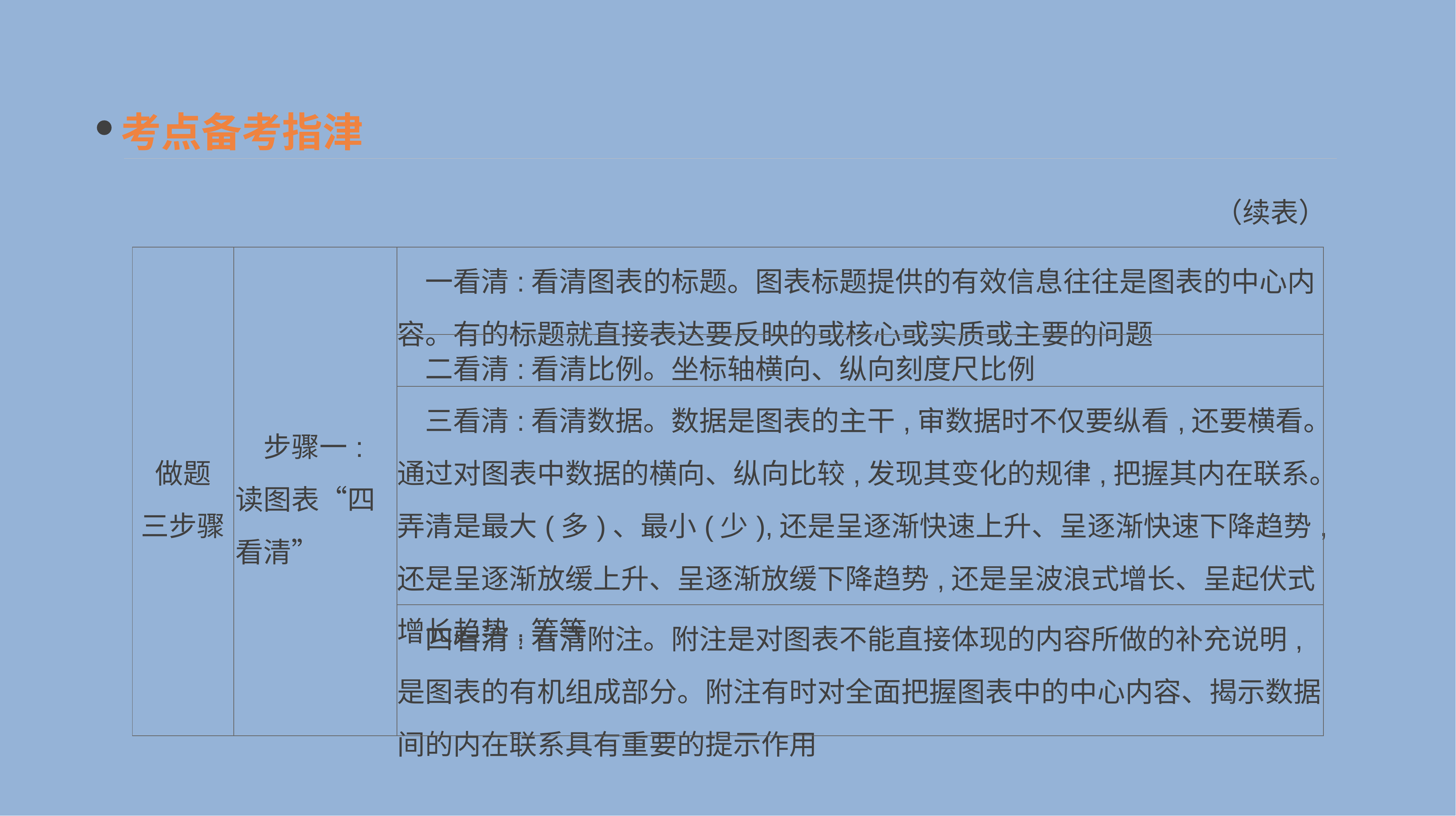

考点备考指津

（续表）
| 做题 三步骤 | 步骤一:读图表“四看清” | 一看清:看清图表的标题。图表标题提供的有效信息往往是图表的中心内容。有的标题就直接表达要反映的或核心或实质或主要的问题 |
| --- | --- | --- |
|  |  | 二看清:看清比例。坐标轴横向、纵向刻度尺比例 |
|  |  | 三看清:看清数据。数据是图表的主干,审数据时不仅要纵看,还要横看。通过对图表中数据的横向、纵向比较,发现其变化的规律,把握其内在联系。弄清是最大(多)、最小(少),还是呈逐渐快速上升、呈逐渐快速下降趋势,还是呈逐渐放缓上升、呈逐渐放缓下降趋势,还是呈波浪式增长、呈起伏式增长趋势,等等 |
|  |  | 四看清:看清附注。附注是对图表不能直接体现的内容所做的补充说明,是图表的有机组成部分。附注有时对全面把握图表中的中心内容、揭示数据间的内在联系具有重要的提示作用 |